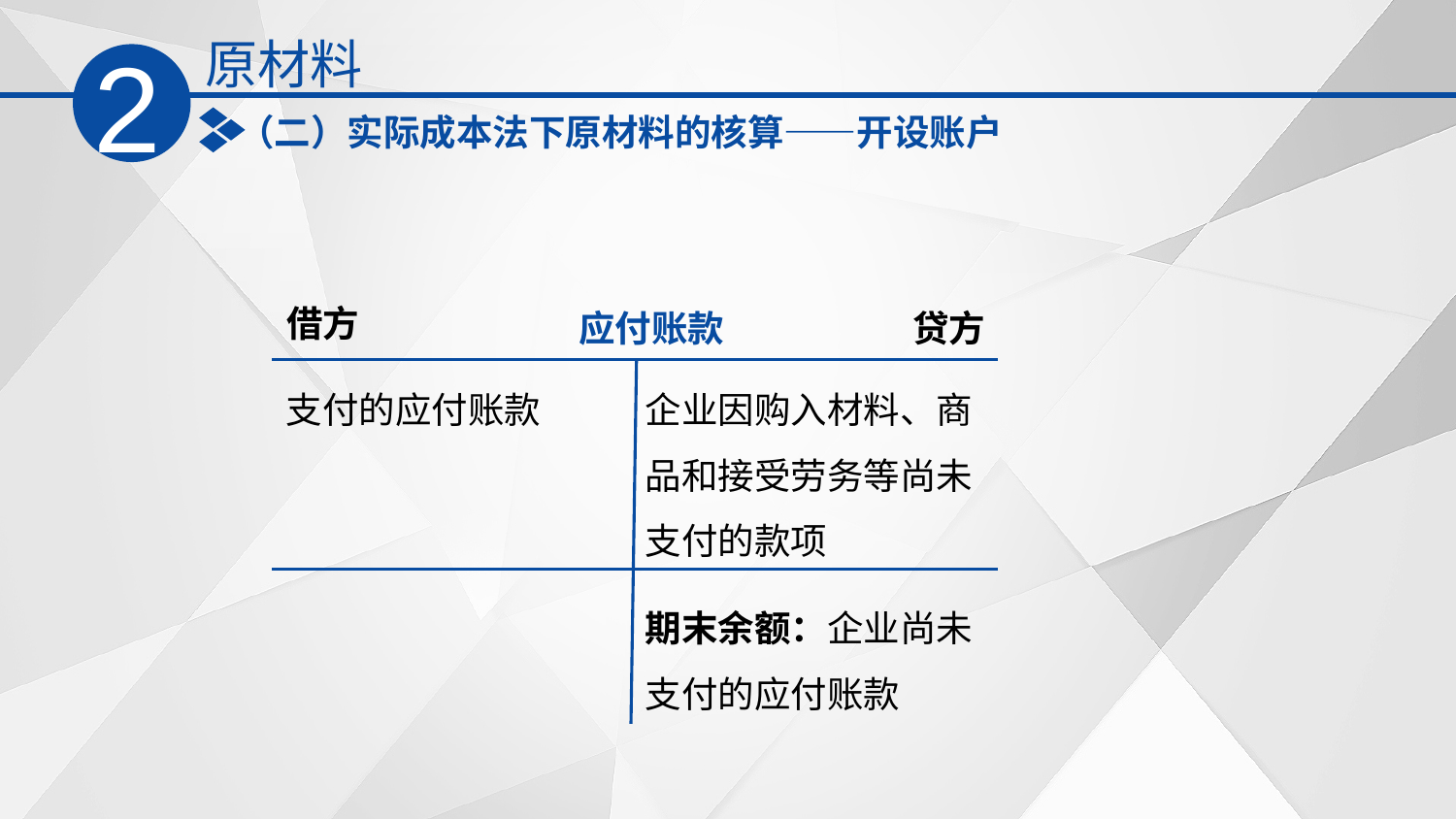

原材料
2

（二）实际成本法下原材料的核算——开设账户

借方
应付账款
贷方
企业因购入材料、商品和接受劳务等尚未支付的款项
支付的应付账款
期末余额：企业尚未支付的应付账款